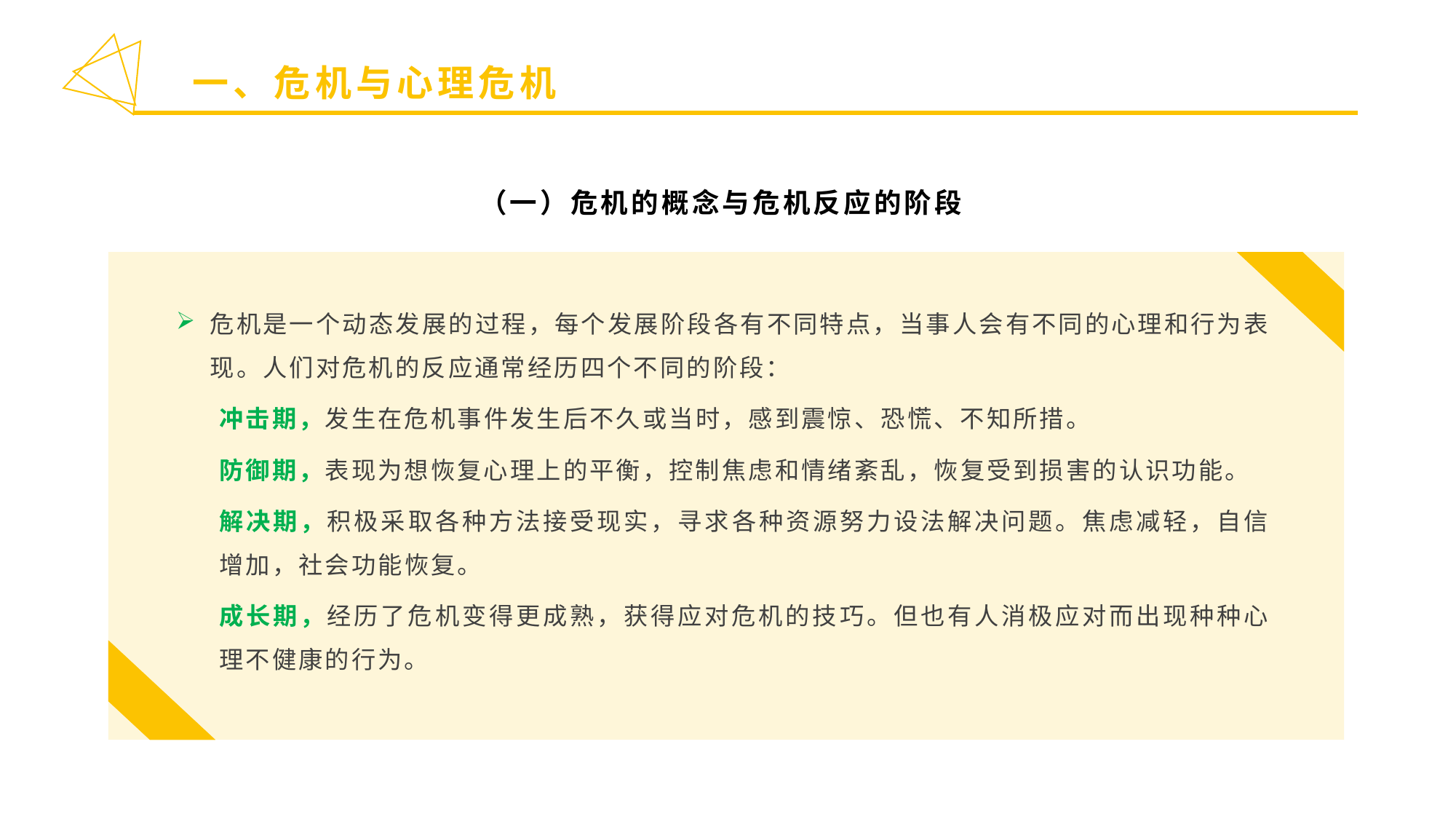

一、危机与心理危机
（一）危机的概念与危机反应的阶段

危机是一个动态发展的过程，每个发展阶段各有不同特点，当事人会有不同的心理和行为表现。人们对危机的反应通常经历四个不同的阶段：
冲击期，发生在危机事件发生后不久或当时，感到震惊、恐慌、不知所措。
防御期，表现为想恢复心理上的平衡，控制焦虑和情绪紊乱，恢复受到损害的认识功能。
解决期，积极采取各种方法接受现实，寻求各种资源努力设法解决问题。焦虑减轻，自信增加，社会功能恢复。
成长期，经历了危机变得更成熟，获得应对危机的技巧。但也有人消极应对而出现种种心理不健康的行为。